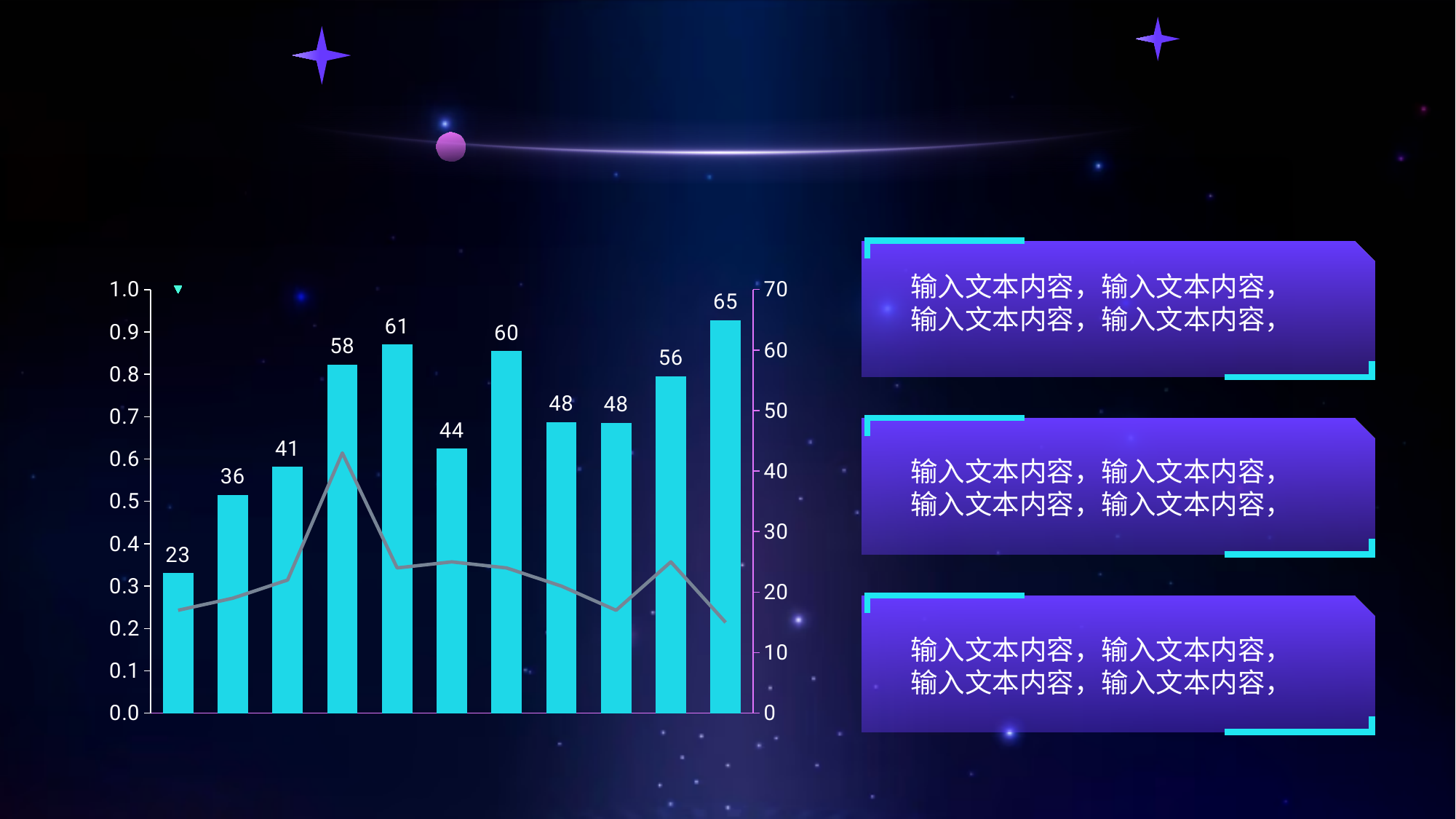

#

输入文本内容，输入文本内容，输入文本内容，输入文本内容，

### Chart

| Category |  |  |  |
|---|---|---|---|

输入文本内容，输入文本内容，输入文本内容，输入文本内容，

输入文本内容，输入文本内容，输入文本内容，输入文本内容，